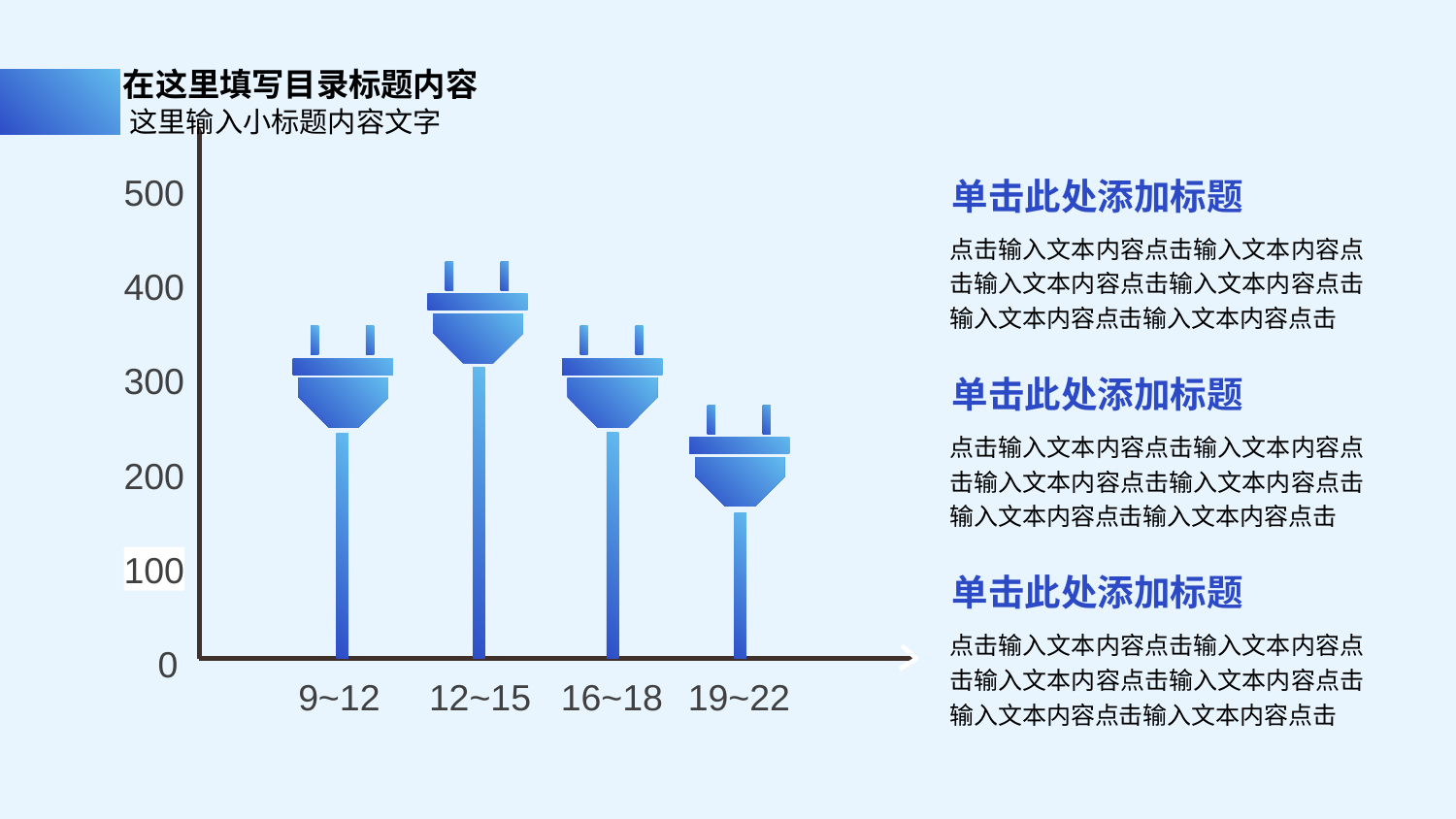

在这里填写目录标题内容

这里输入小标题内容文字

500
400
300
200
100
0

9~12
12~15
16~18
19~22
单击此处添加标题
点击输入文本内容点击输入文本内容点击输入文本内容点击输入文本内容点击输入文本内容点击输入文本内容点击

单击此处添加标题
点击输入文本内容点击输入文本内容点击输入文本内容点击输入文本内容点击输入文本内容点击输入文本内容点击

单击此处添加标题
点击输入文本内容点击输入文本内容点击输入文本内容点击输入文本内容点击输入文本内容点击输入文本内容点击